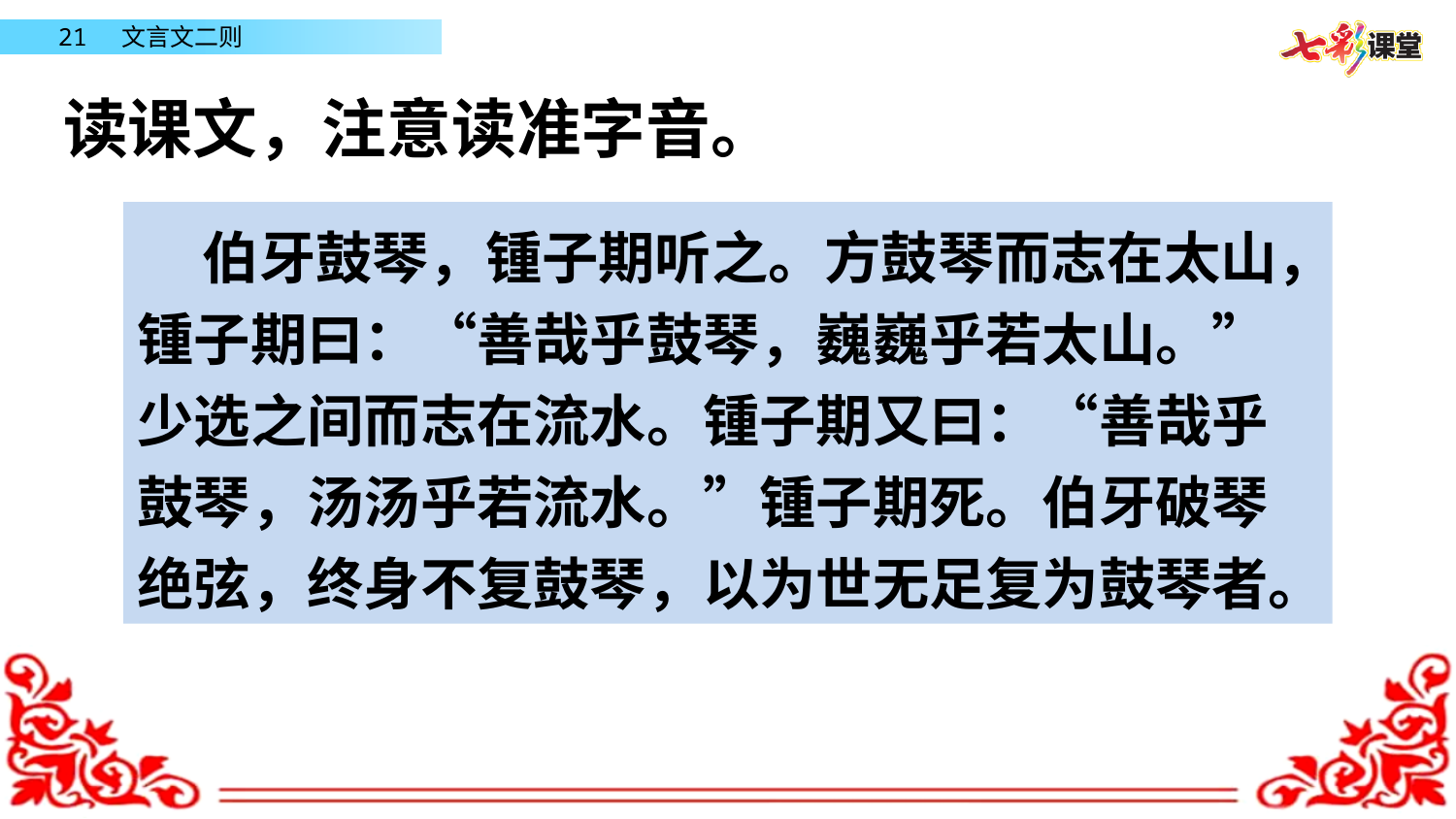

读课文，注意读准字音。
    伯牙鼓琴，锺子期听之。方鼓琴而志在太山，锺子期曰：“善哉乎鼓琴，巍巍乎若太山。” 少选之间而志在流水。锺子期又曰：“善哉乎鼓琴，汤汤乎若流水。”锺子期死。伯牙破琴绝弦，终身不复鼓琴，以为世无足复为鼓琴者。